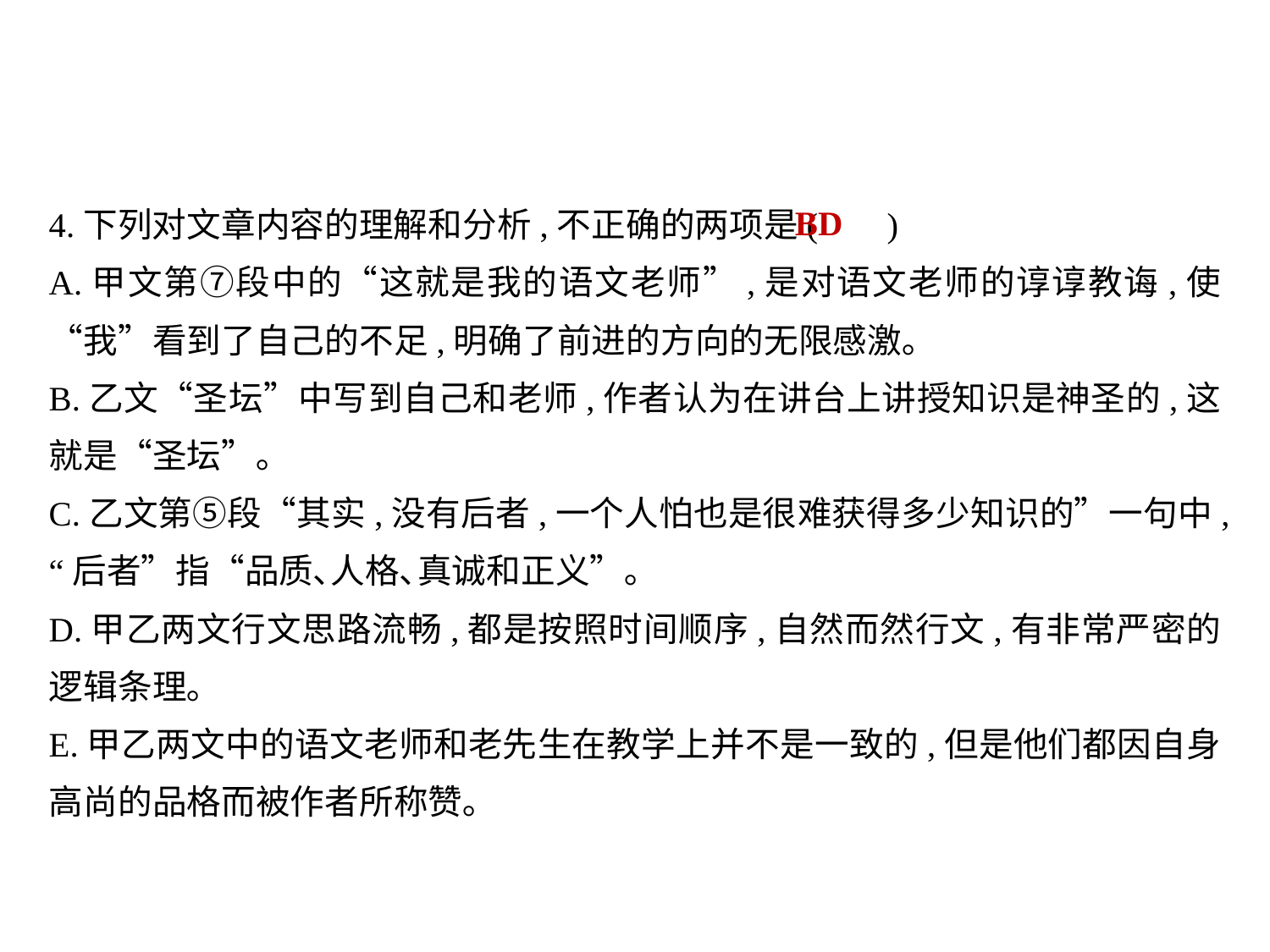

4.下列对文章内容的理解和分析,不正确的两项是(        )
A.甲文第⑦段中的“这就是我的语文老师”,是对语文老师的谆谆教诲,使“我”看到了自己的不足,明确了前进的方向的无限感激｡
B.乙文“圣坛”中写到自己和老师,作者认为在讲台上讲授知识是神圣的,这就是“圣坛”｡
C.乙文第⑤段“其实,没有后者,一个人怕也是很难获得多少知识的”一句中,“后者”指“品质､人格､真诚和正义”｡
D.甲乙两文行文思路流畅,都是按照时间顺序,自然而然行文,有非常严密的逻辑条理｡
E.甲乙两文中的语文老师和老先生在教学上并不是一致的,但是他们都因自身高尚的品格而被作者所称赞｡
BD